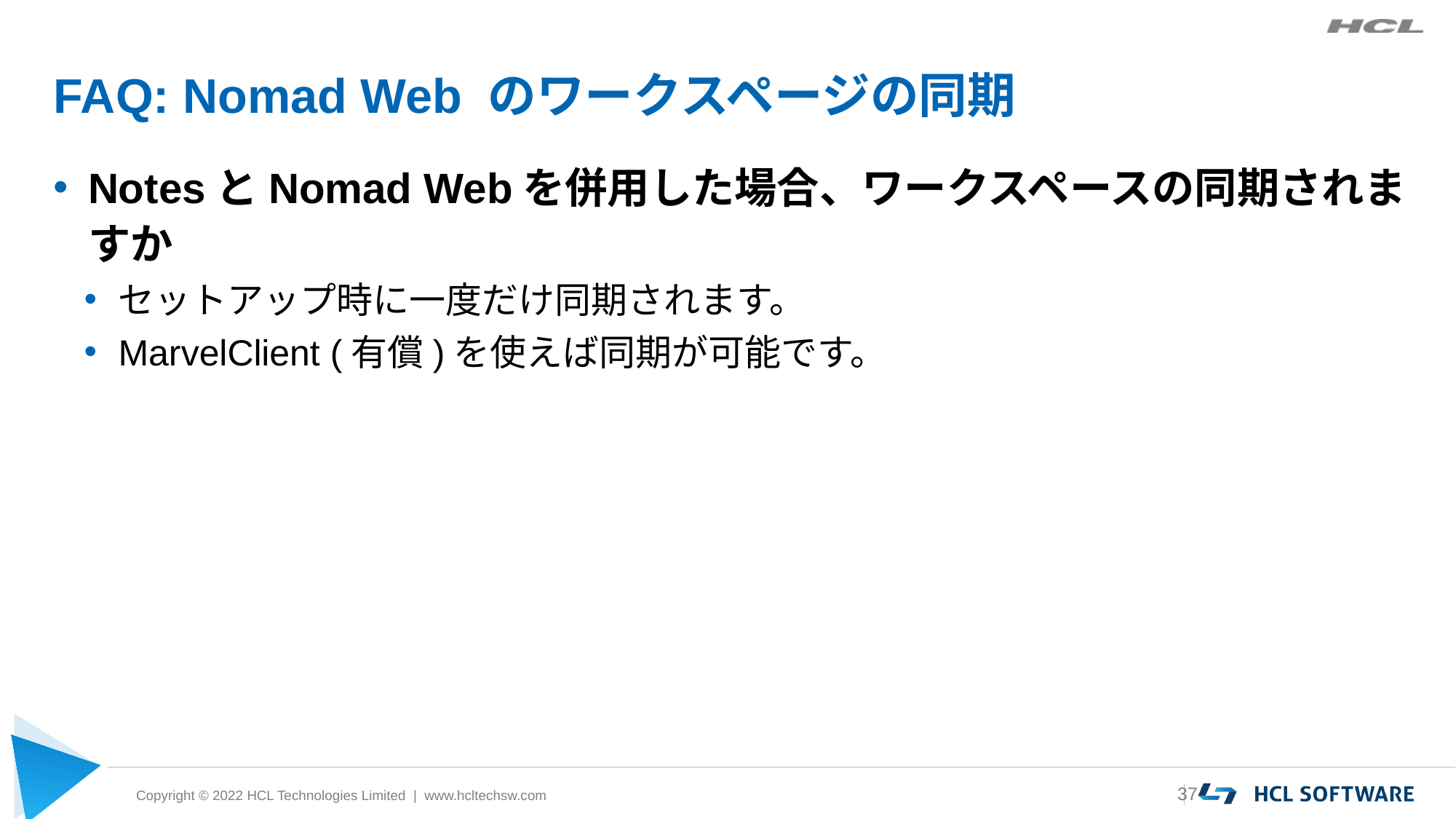

# FAQ: Nomad Web のワークスページの同期
NotesとNomad Webを併用した場合、ワークスペースの同期されますか
セットアップ時に一度だけ同期されます。
MarvelClient (有償)を使えば同期が可能です。